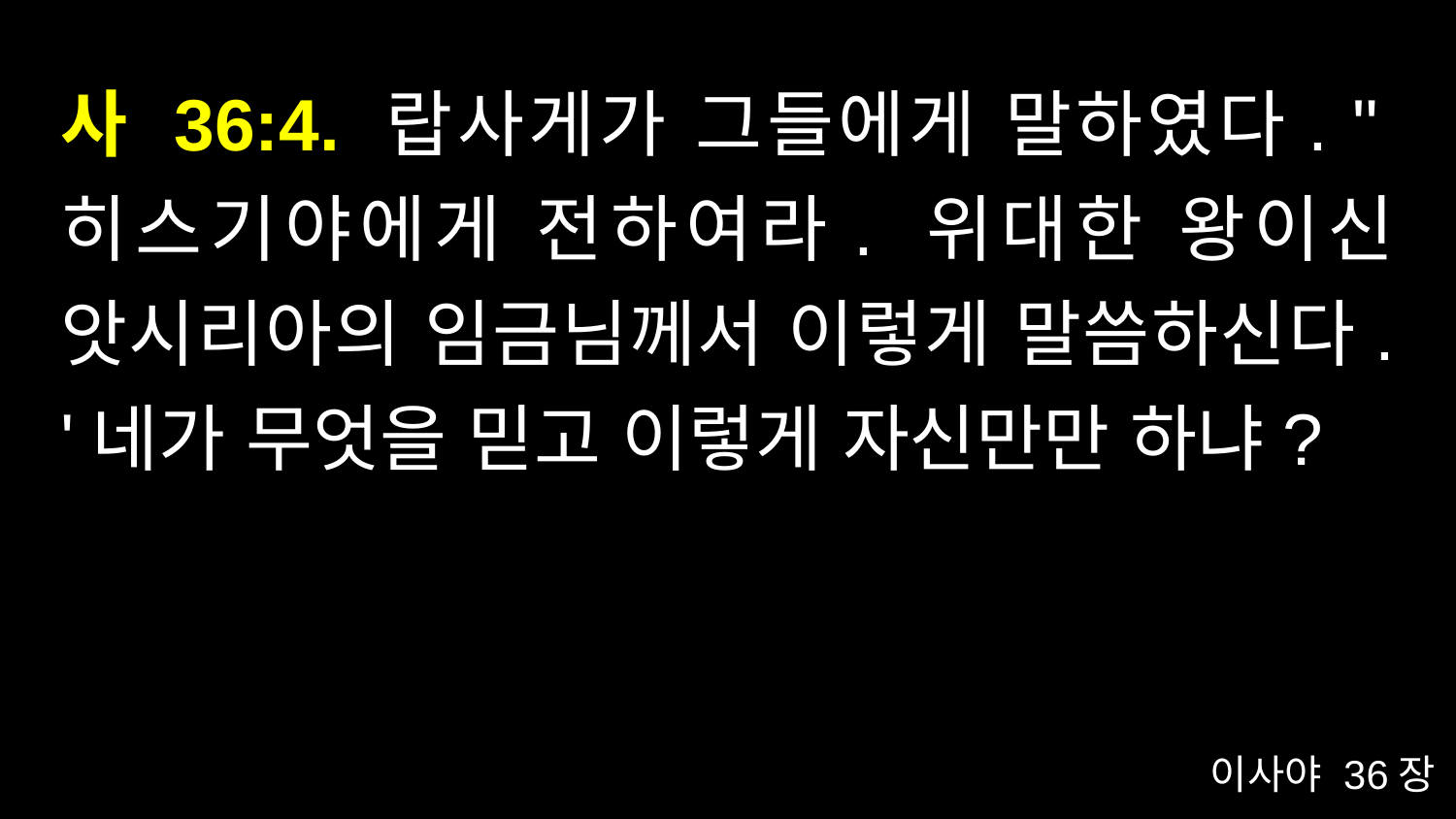

# 사 36:4. 랍사게가 그들에게 말하였다. "히스기야에게 전하여라. 위대한 왕이신 앗시리아의 임금님께서 이렇게 말씀하신다. '네가 무엇을 믿고 이렇게 자신만만 하냐?
이사야 36장